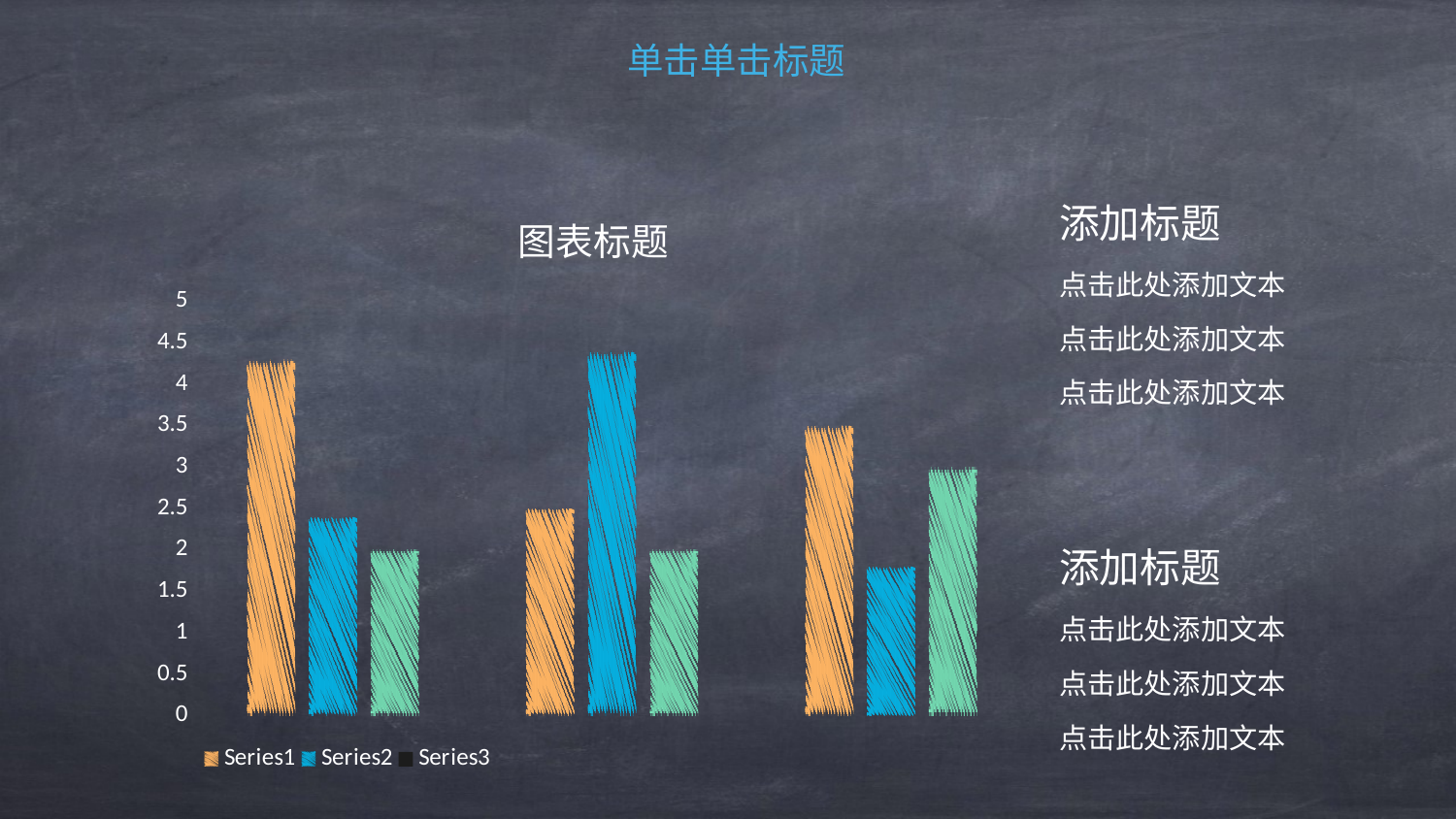

单击单击标题

### Chart: 图表标题

| Category |  |  |  |
|---|---|---|---|
添加标题
点击此处添加文本
点击此处添加文本
点击此处添加文本
添加标题
点击此处添加文本
点击此处添加文本
点击此处添加文本